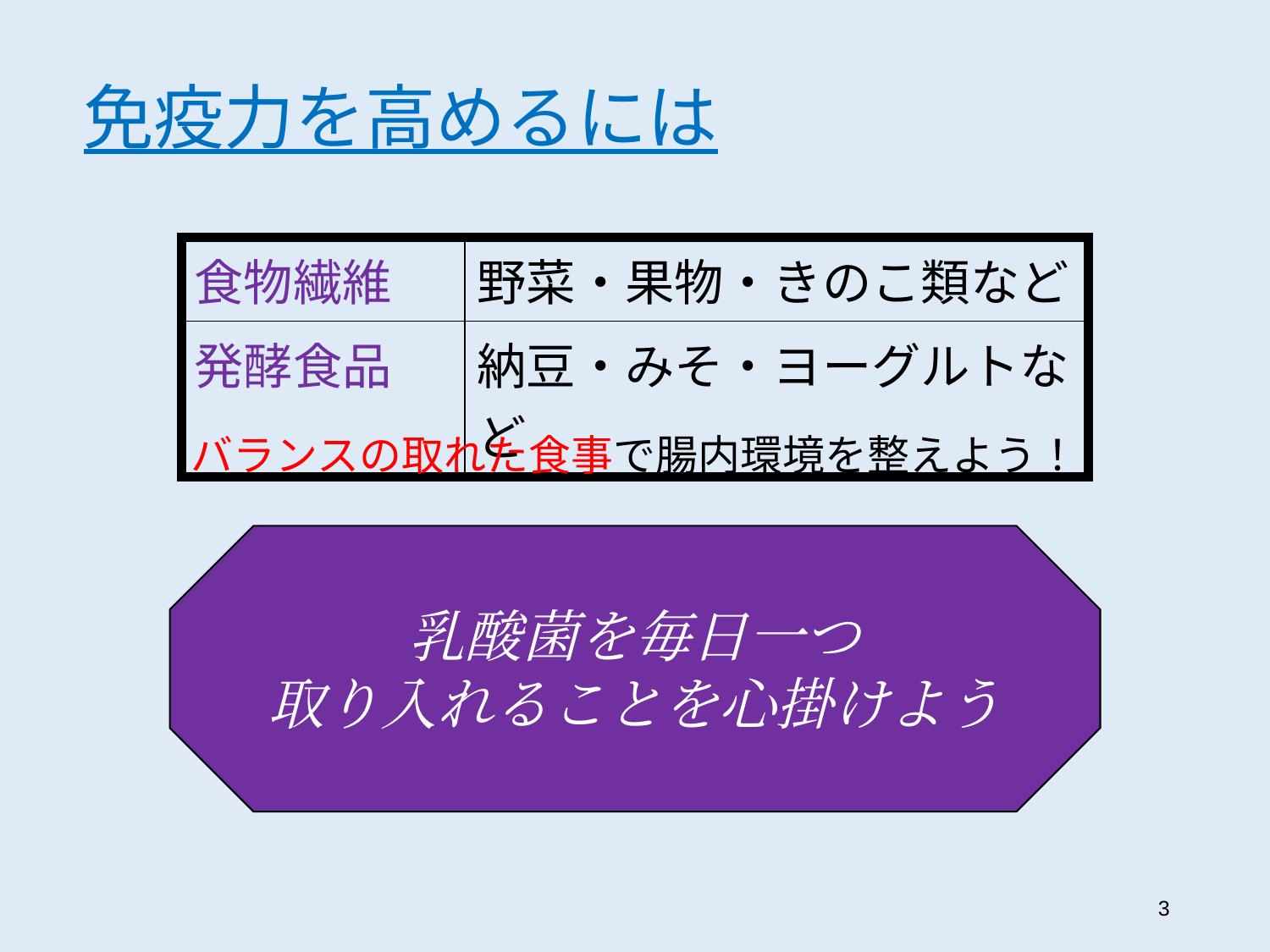

免疫力を高めるには
| 食物繊維 | 野菜・果物・きのこ類など |
| --- | --- |
| 発酵食品 | 納豆・みそ・ヨーグルトなど |
バランスの取れた食事で腸内環境を整えよう！
乳酸菌を毎日一つ
取り入れることを心掛けよう
3